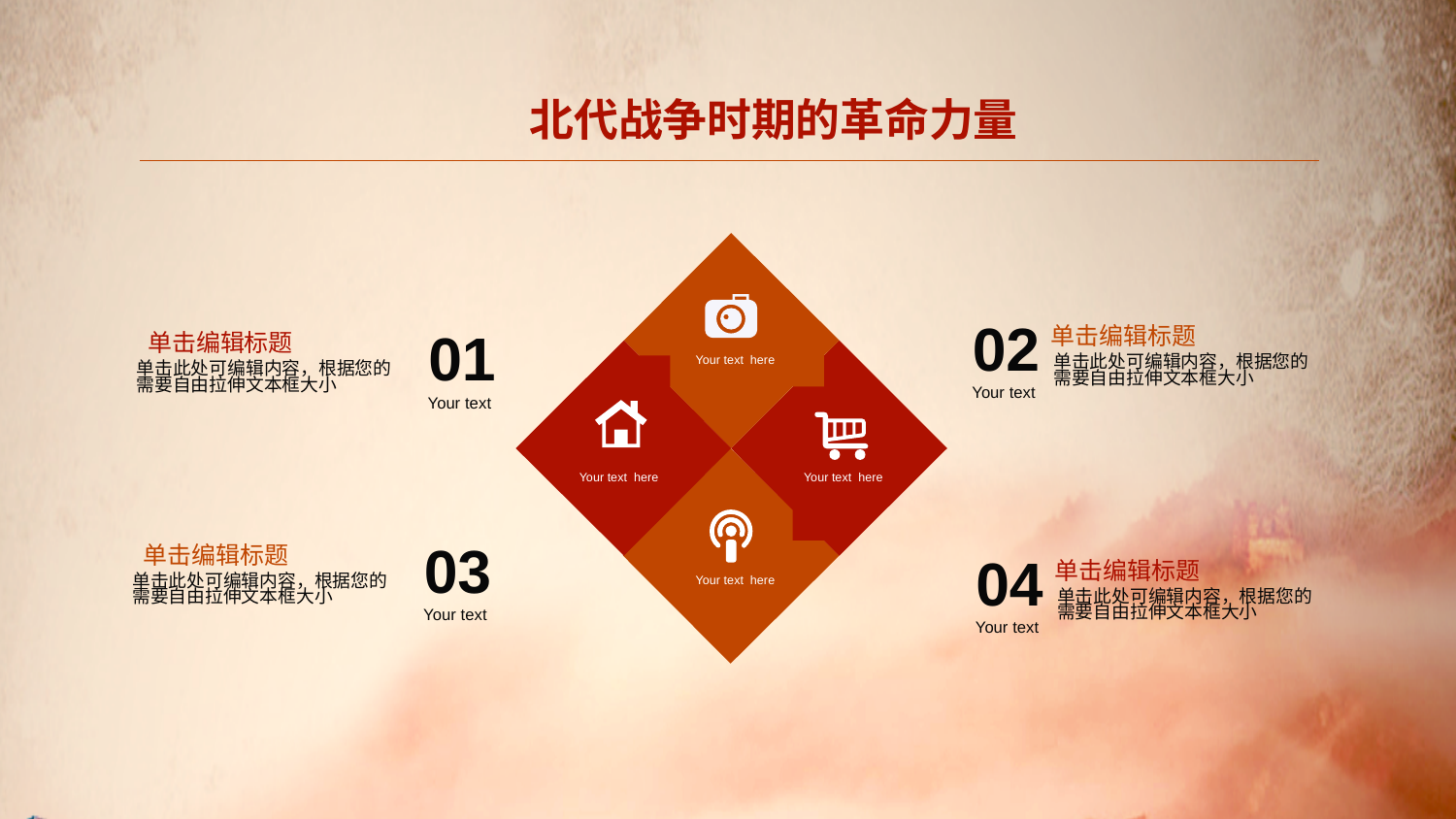

北代战争时期的革命力量

02
Your text
01
Your text
单击编辑标题
单击编辑标题

Your text  here
单击此处可编辑内容，根据您的需要自由拉伸文本框大小
单击此处可编辑内容，根据您的需要自由拉伸文本框大小

Your text  here
Your text  here

03
Your text
单击编辑标题
04
Your text
单击编辑标题
Your text  here
单击此处可编辑内容，根据您的需要自由拉伸文本框大小
单击此处可编辑内容，根据您的需要自由拉伸文本框大小